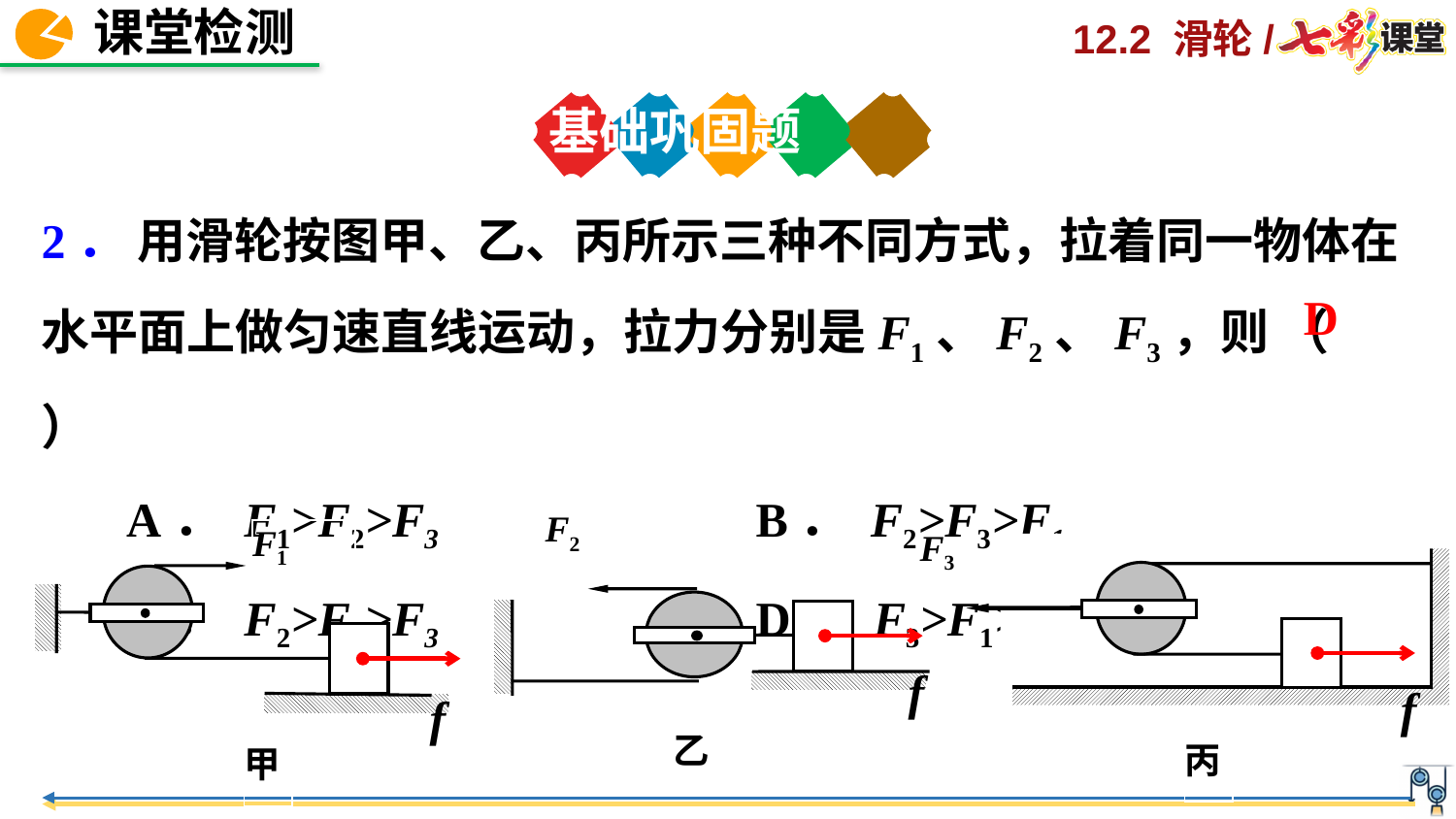

基础巩固题

2． 用滑轮按图甲、乙、丙所示三种不同方式，拉着同一物体在水平面上做匀速直线运动，拉力分别是F1、F2、F3，则 （       ）
       A． F1>F2>F3 　 	           B． F2>F3>F1
       C． F2>F1>F3 　	           D． F3>F1>F2
D

F2

乙
F1

甲

F3

丙
f
f
f